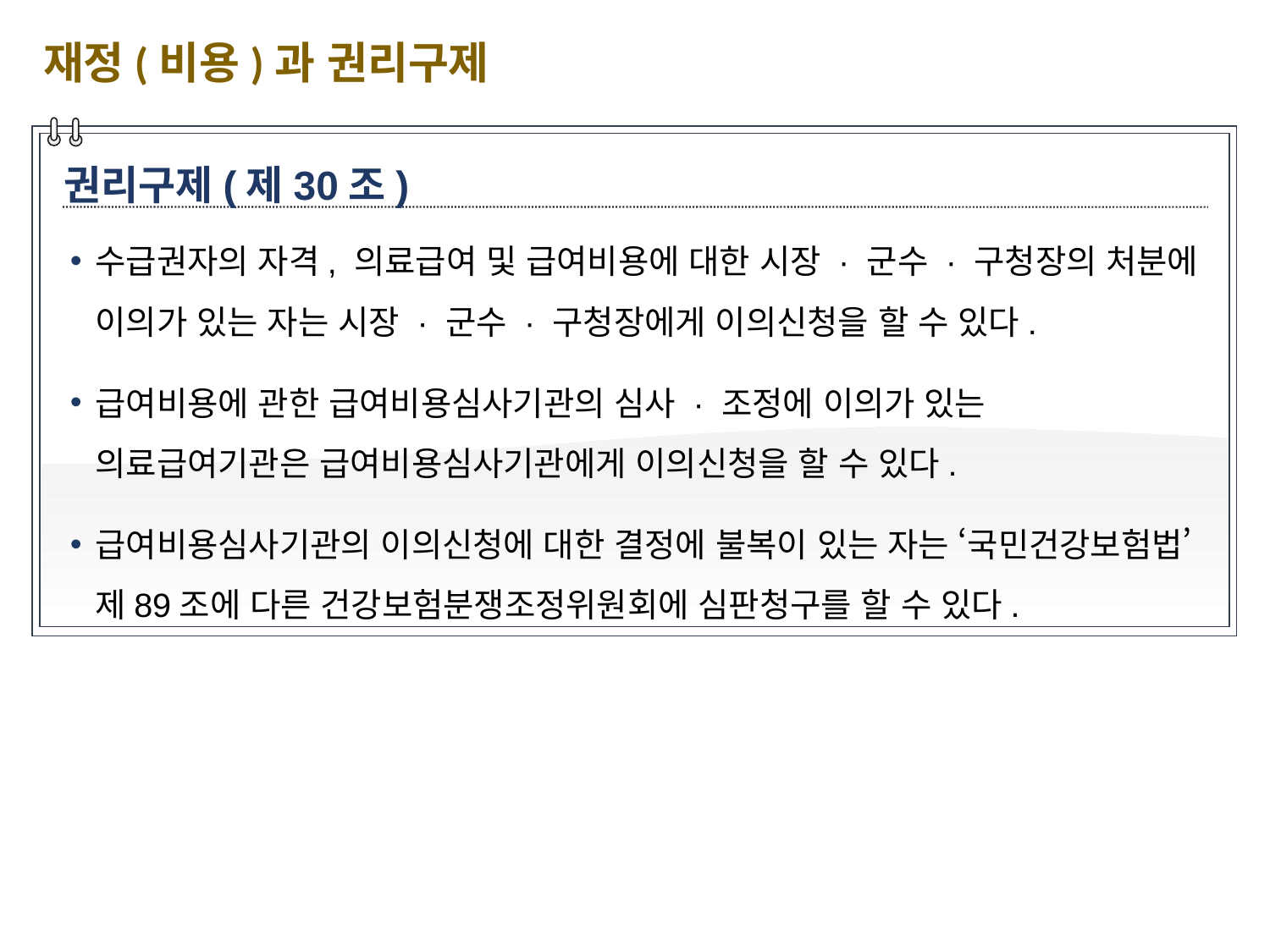

재정(비용)과 권리구제

권리구제(제30조)

수급권자의 자격, 의료급여 및 급여비용에 대한 시장 · 군수 · 구청장의 처분에 이의가 있는 자는 시장 · 군수 · 구청장에게 이의신청을 할 수 있다.
급여비용에 관한 급여비용심사기관의 심사 · 조정에 이의가 있는 의료급여기관은 급여비용심사기관에게 이의신청을 할 수 있다.
급여비용심사기관의 이의신청에 대한 결정에 불복이 있는 자는 ‘국민건강보험법’ 제89조에 다른 건강보험분쟁조정위원회에 심판청구를 할 수 있다.